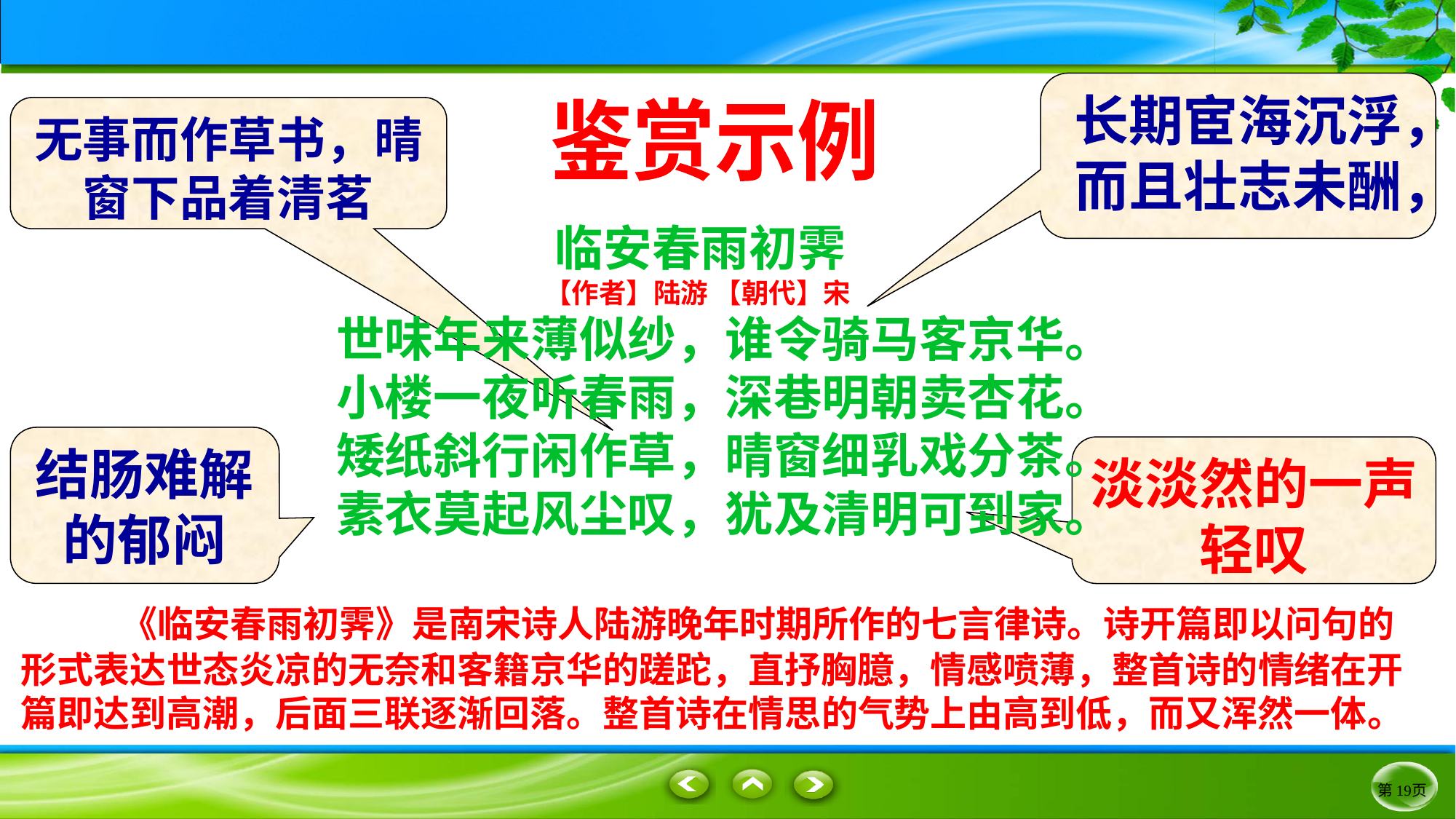

长期宦海沉浮，而且壮志未酬，
无事而作草书，晴窗下品着清茗
鉴赏示例
临安春雨初霁
【作者】陆游 【朝代】宋
世味年来薄似纱，谁令骑马客京华。
小楼一夜听春雨，深巷明朝卖杏花。
矮纸斜行闲作草，晴窗细乳戏分茶。
素衣莫起风尘叹，犹及清明可到家。

结肠难解的郁闷
淡淡然的一声轻叹
        《临安春雨初霁》是南宋诗人陆游晚年时期所作的七言律诗。诗开篇即以问句的形式表达世态炎凉的无奈和客籍京华的蹉跎，直抒胸臆，情感喷薄，整首诗的情绪在开篇即达到高潮，后面三联逐渐回落。整首诗在情思的气势上由高到低，而又浑然一体。